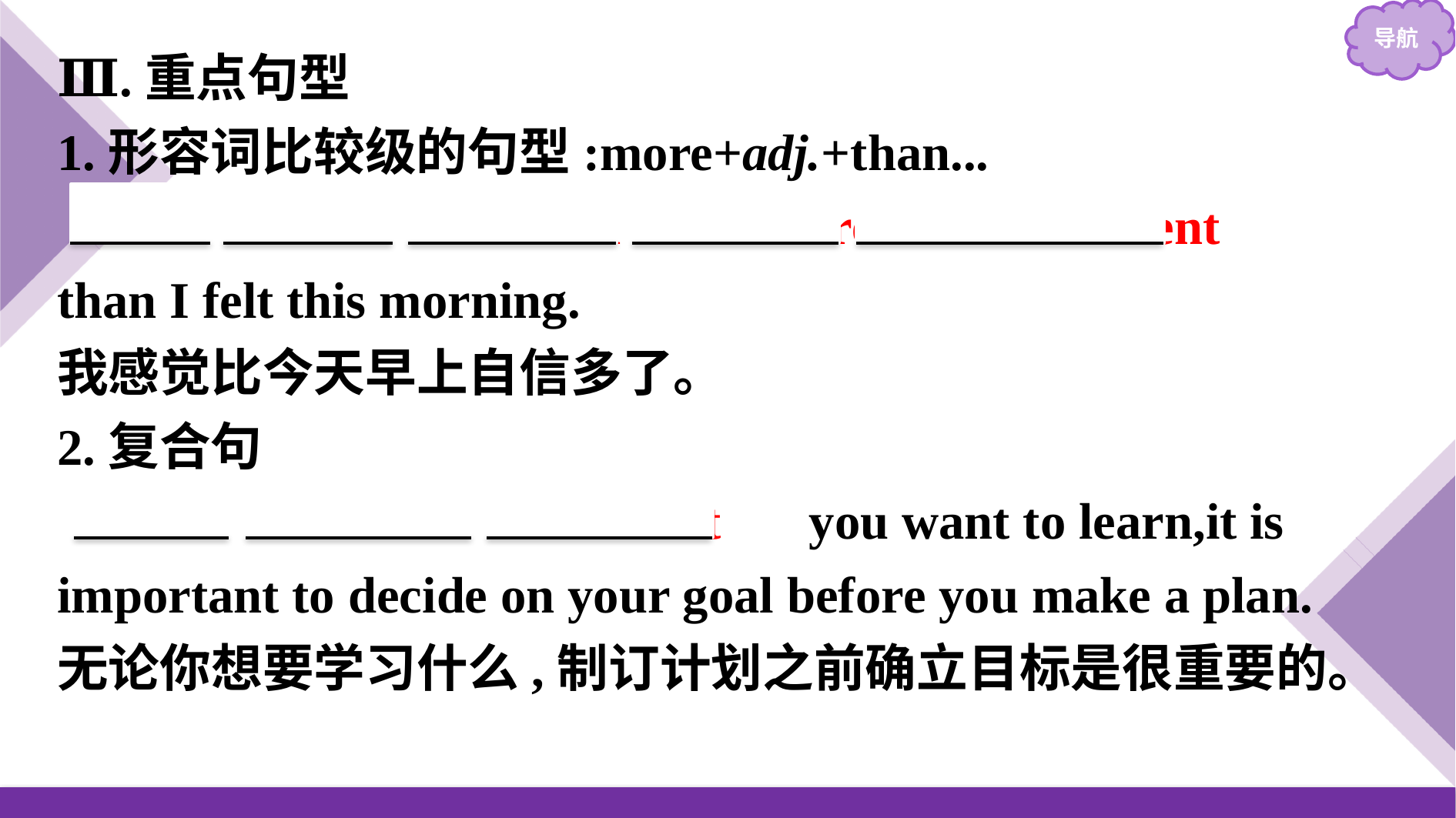

Ⅲ.重点句型
1.形容词比较级的句型:more+adj.+than...
　I　 　feel　 　much　 　more　 　confident　 than I felt this morning.
我感觉比今天早上自信多了。
2.复合句
　No　 　matter　 　what　 you want to learn,it is important to decide on your goal before you make a plan.
无论你想要学习什么,制订计划之前确立目标是很重要的。